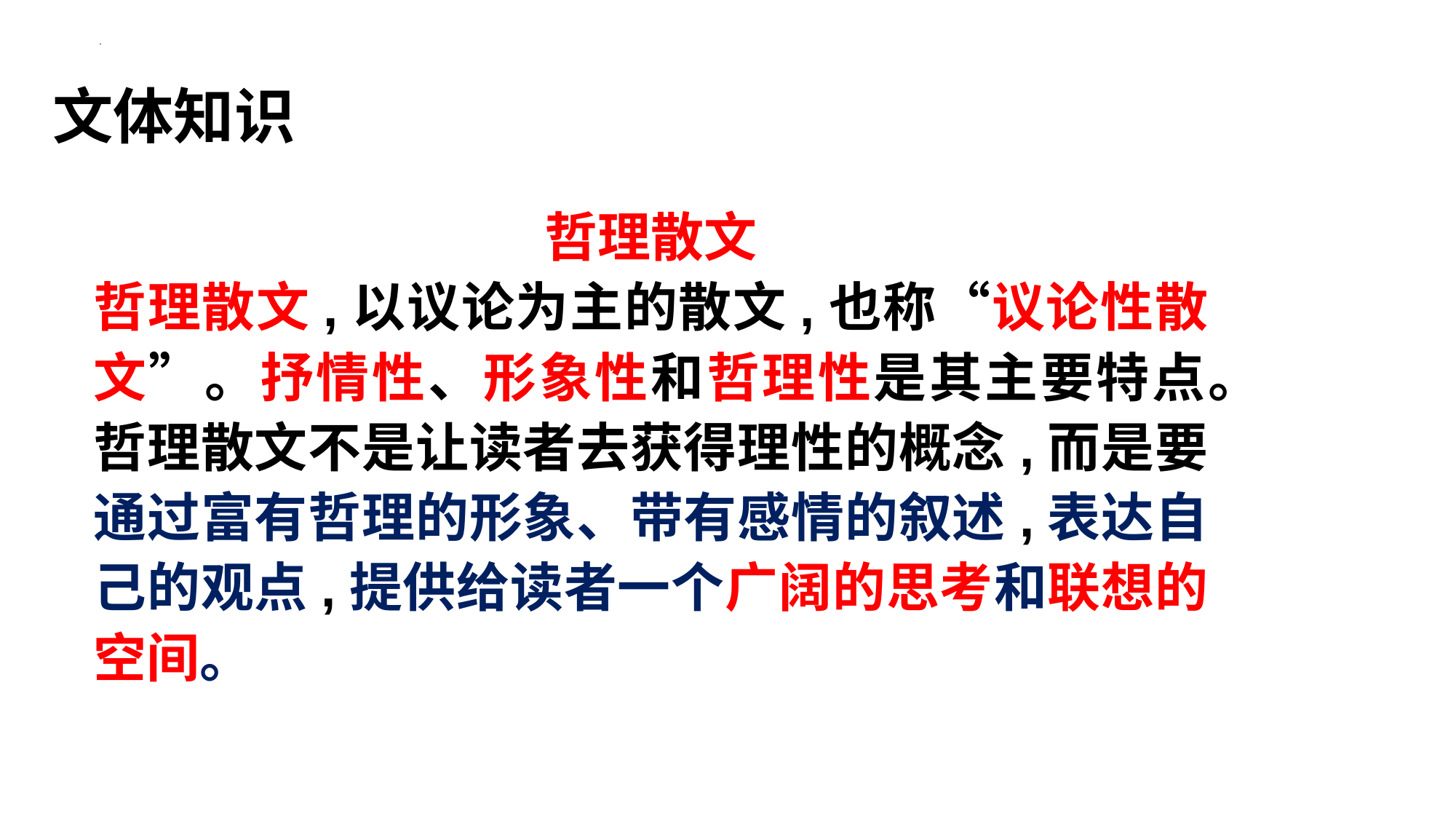

文体知识

哲理散文
哲理散文,以议论为主的散文,也称“议论性散文”。抒情性、形象性和哲理性是其主要特点。哲理散文不是让读者去获得理性的概念,而是要通过富有哲理的形象、带有感情的叙述,表达自己的观点,提供给读者一个广阔的思考和联想的空间。